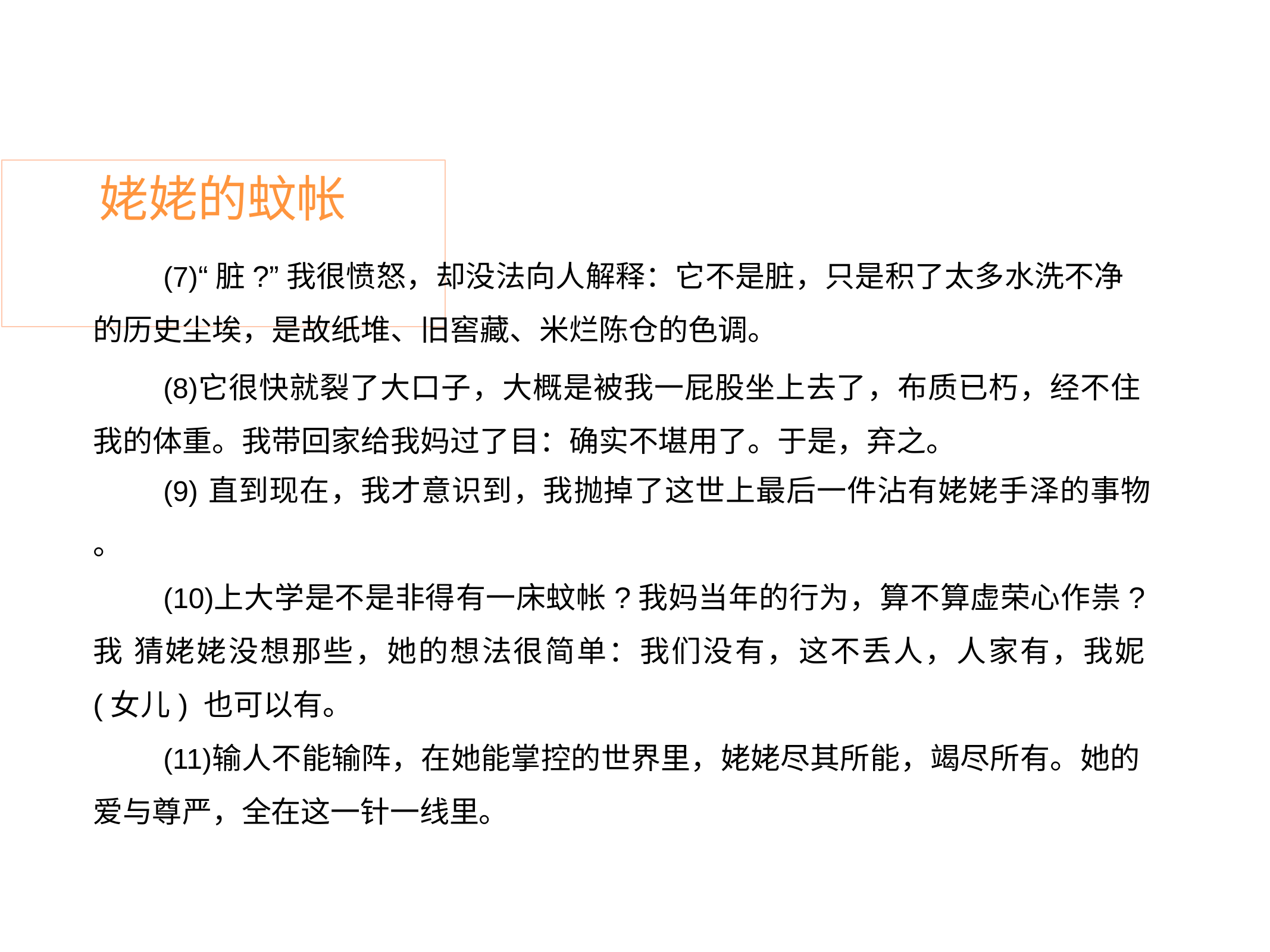

# 姥姥的蚊帐
“脏?”我很愤怒，却没法向人解释：它不是脏，只是积了太多水洗不净 的历史尘埃，是故纸堆、旧窖藏、米烂陈仓的色调。
它很快就裂了大口子，大概是被我一屁股坐上去了，布质已朽，经不住 我的体重。我带回家给我妈过了目：确实不堪用了。于是，弃之。
直到现在，我才意识到，我抛掉了这世上最后一件沾有姥姥手泽的事物
。
上大学是不是非得有一床蚊帐?我妈当年的行为，算不算虚荣心作祟?我 猜姥姥没想那些，她的想法很简单：我们没有，这不丢人，人家有，我妮(女儿) 也可以有。
输人不能输阵，在她能掌控的世界里，姥姥尽其所能，竭尽所有。她的 爱与尊严，全在这一针一线里。